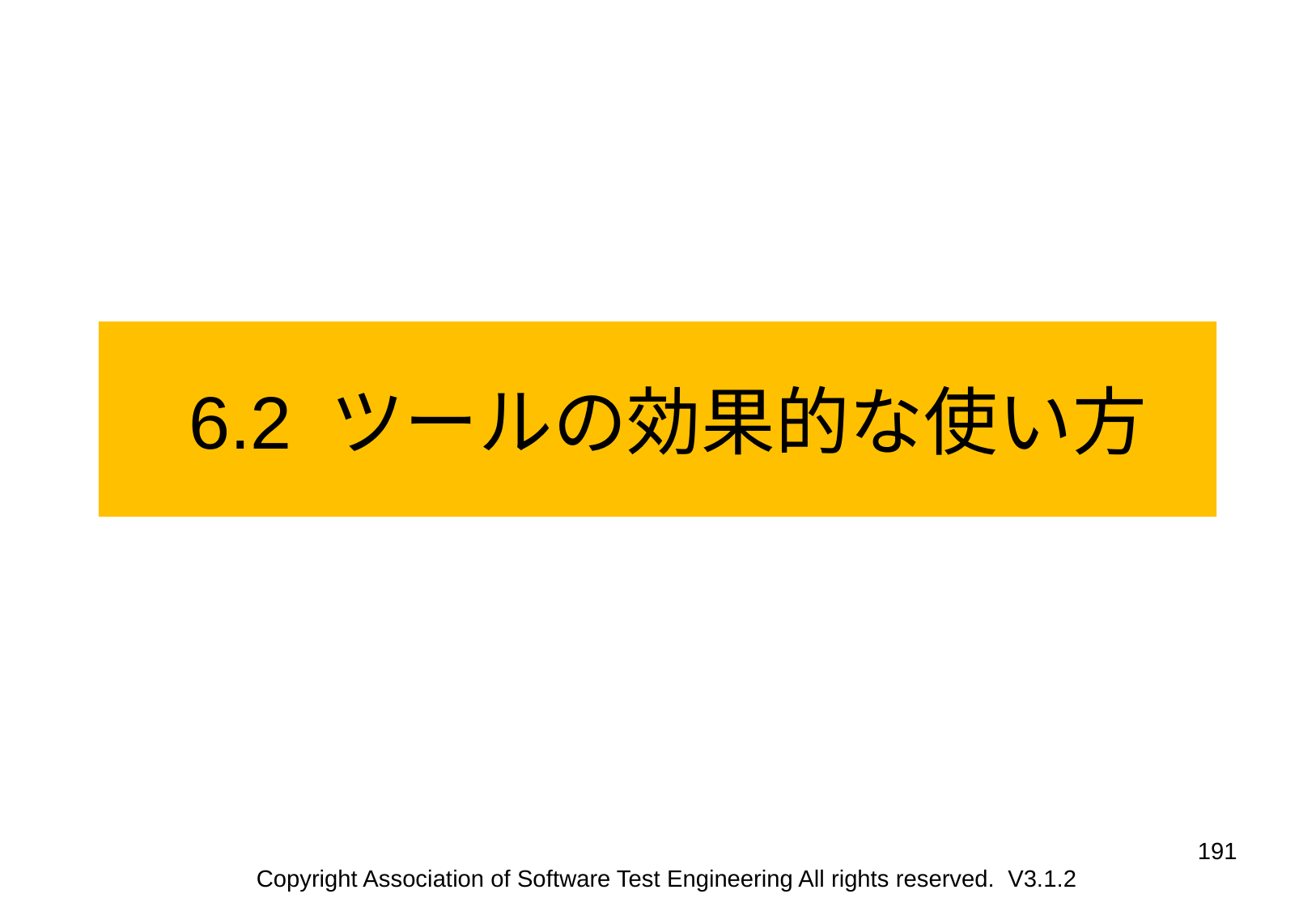

6.2 ツールの効果的な使い方
191
Copyright Association of Software Test Engineering All rights reserved.  V3.1.2